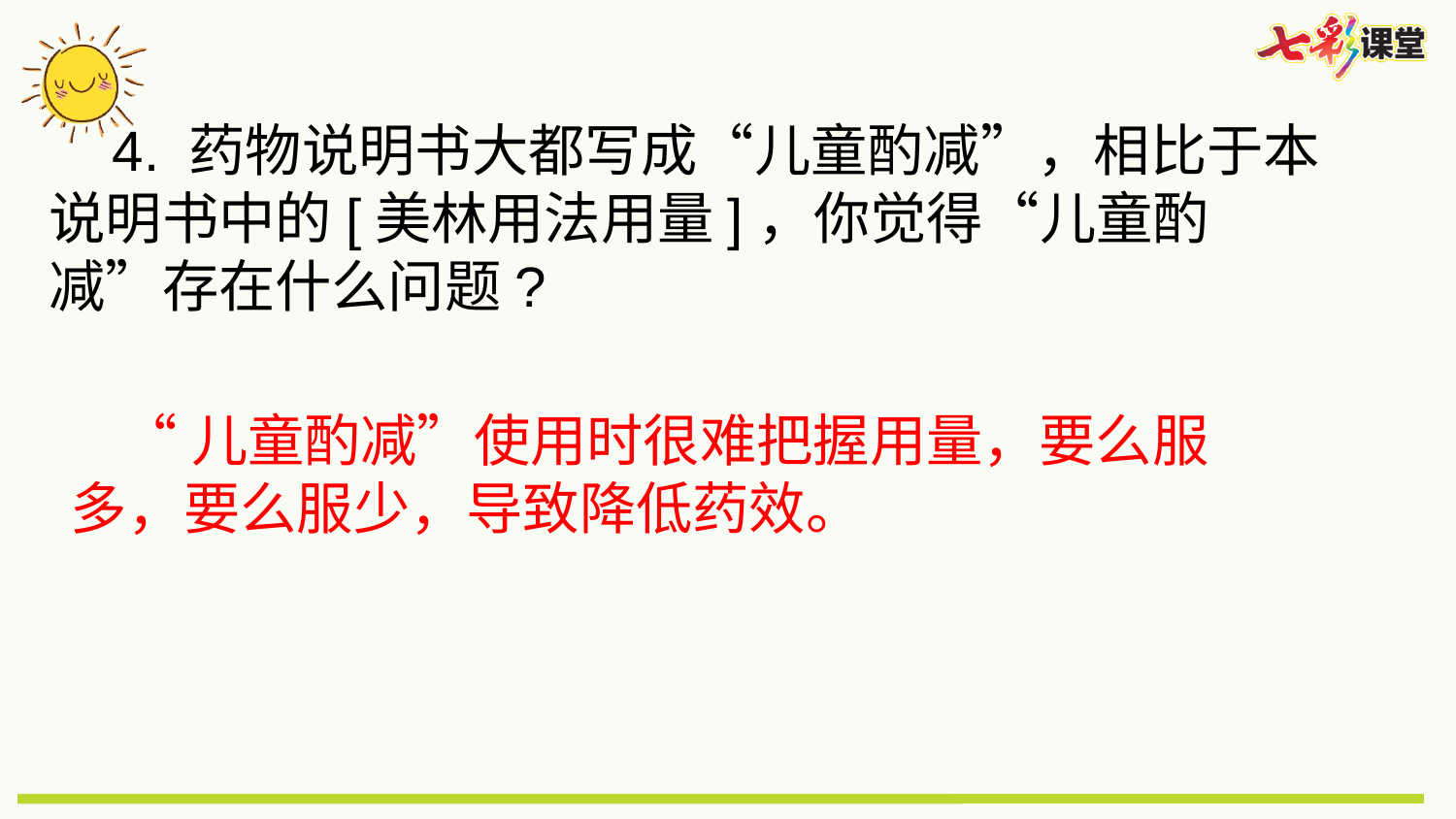

4. 药物说明书大都写成“儿童酌减”，相比于本说明书中的[美林用法用量]，你觉得“儿童酌减”存在什么问题?
    “儿童酌减”使用时很难把握用量，要么服多，要么服少，导致降低药效。